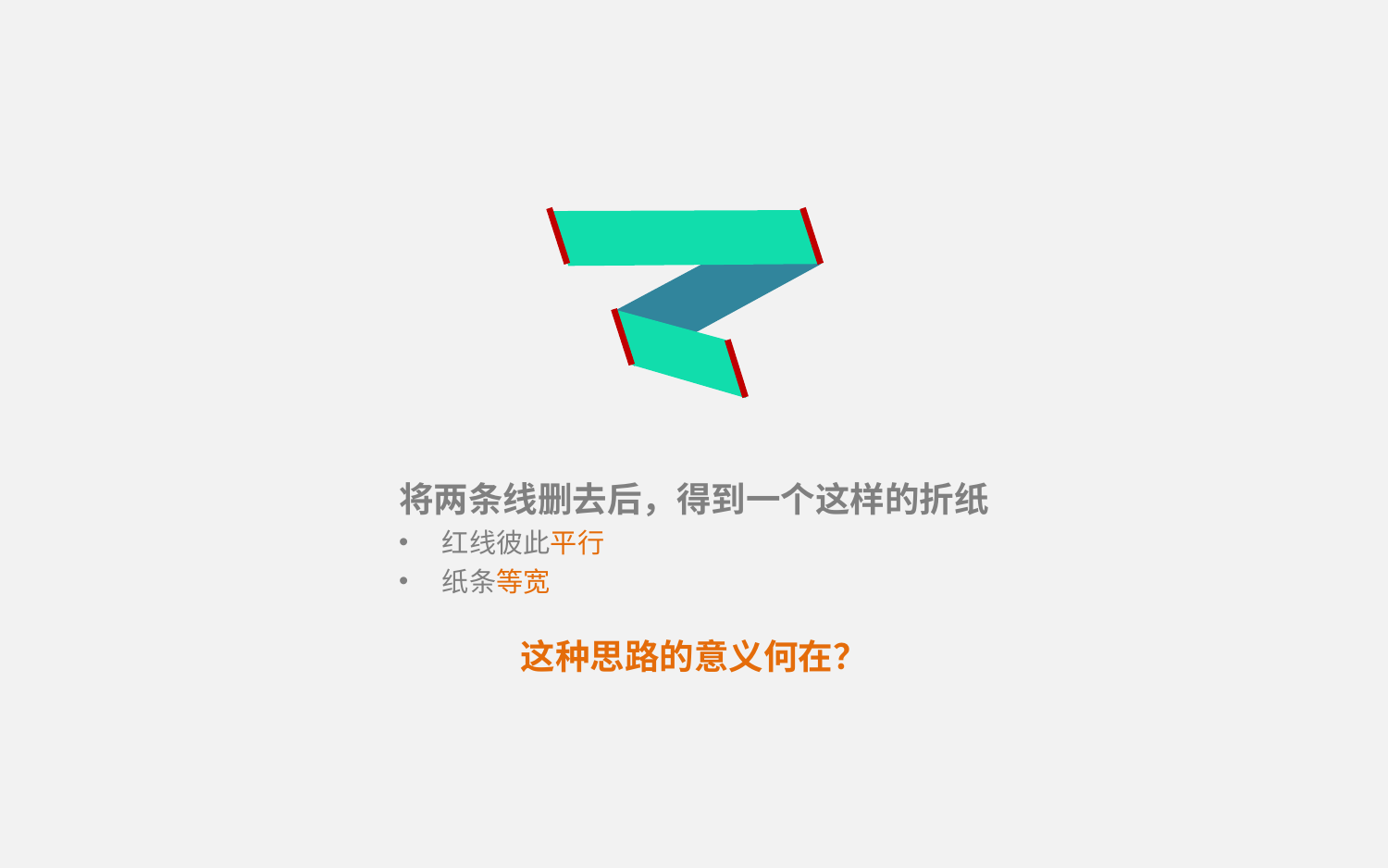

将两条线删去后，得到一个这样的折纸
红线彼此平行
纸条等宽
这种思路的意义何在？